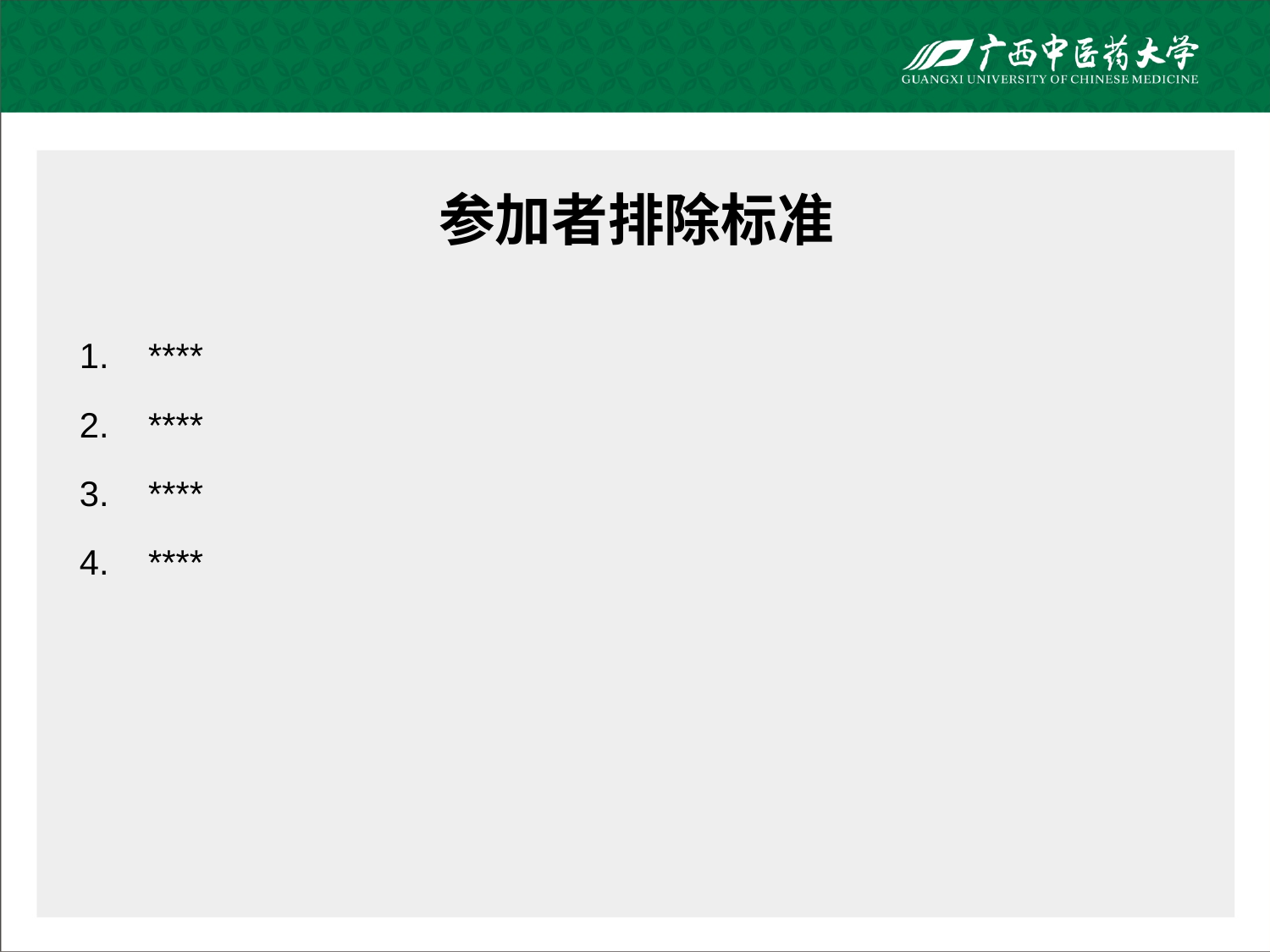

# 参加者排除标准
****
****
****
****

8